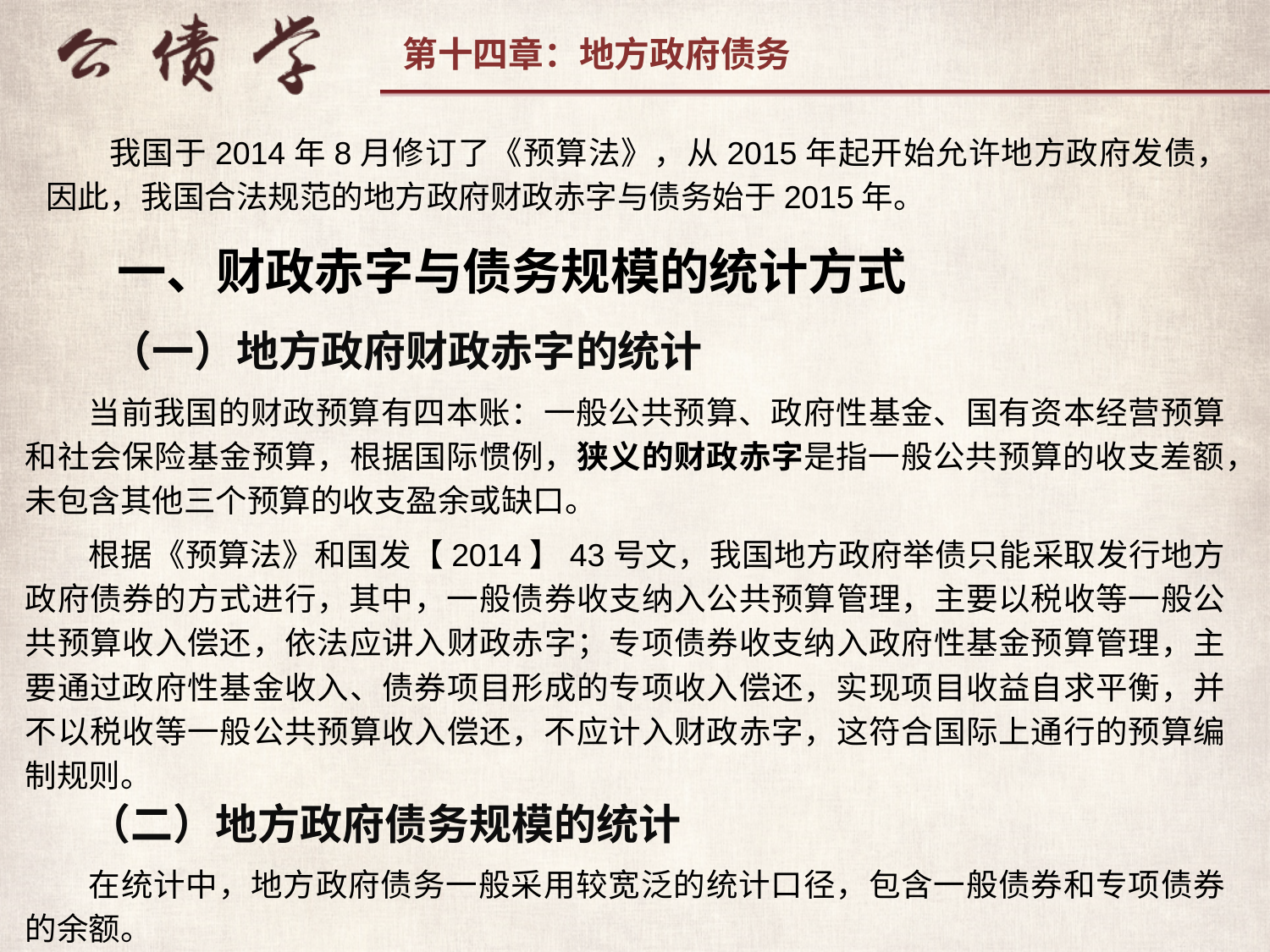

我国于2014年8月修订了《预算法》，从2015年起开始允许地方政府发债，因此，我国合法规范的地方政府财政赤字与债务始于2015年。
一、财政赤字与债务规模的统计方式
（一）地方政府财政赤字的统计
当前我国的财政预算有四本账：一般公共预算、政府性基金、国有资本经营预算和社会保险基金预算，根据国际惯例，狭义的财政赤字是指一般公共预算的收支差额，未包含其他三个预算的收支盈余或缺口。
根据《预算法》和国发【2014】43号文，我国地方政府举债只能采取发行地方政府债券的方式进行，其中，一般债券收支纳入公共预算管理，主要以税收等一般公共预算收入偿还，依法应讲入财政赤字；专项债券收支纳入政府性基金预算管理，主要通过政府性基金收入、债券项目形成的专项收入偿还，实现项目收益自求平衡，并不以税收等一般公共预算收入偿还，不应计入财政赤字，这符合国际上通行的预算编制规则。
（二）地方政府债务规模的统计
在统计中，地方政府债务一般采用较宽泛的统计口径，包含一般债券和专项债券的余额。
24